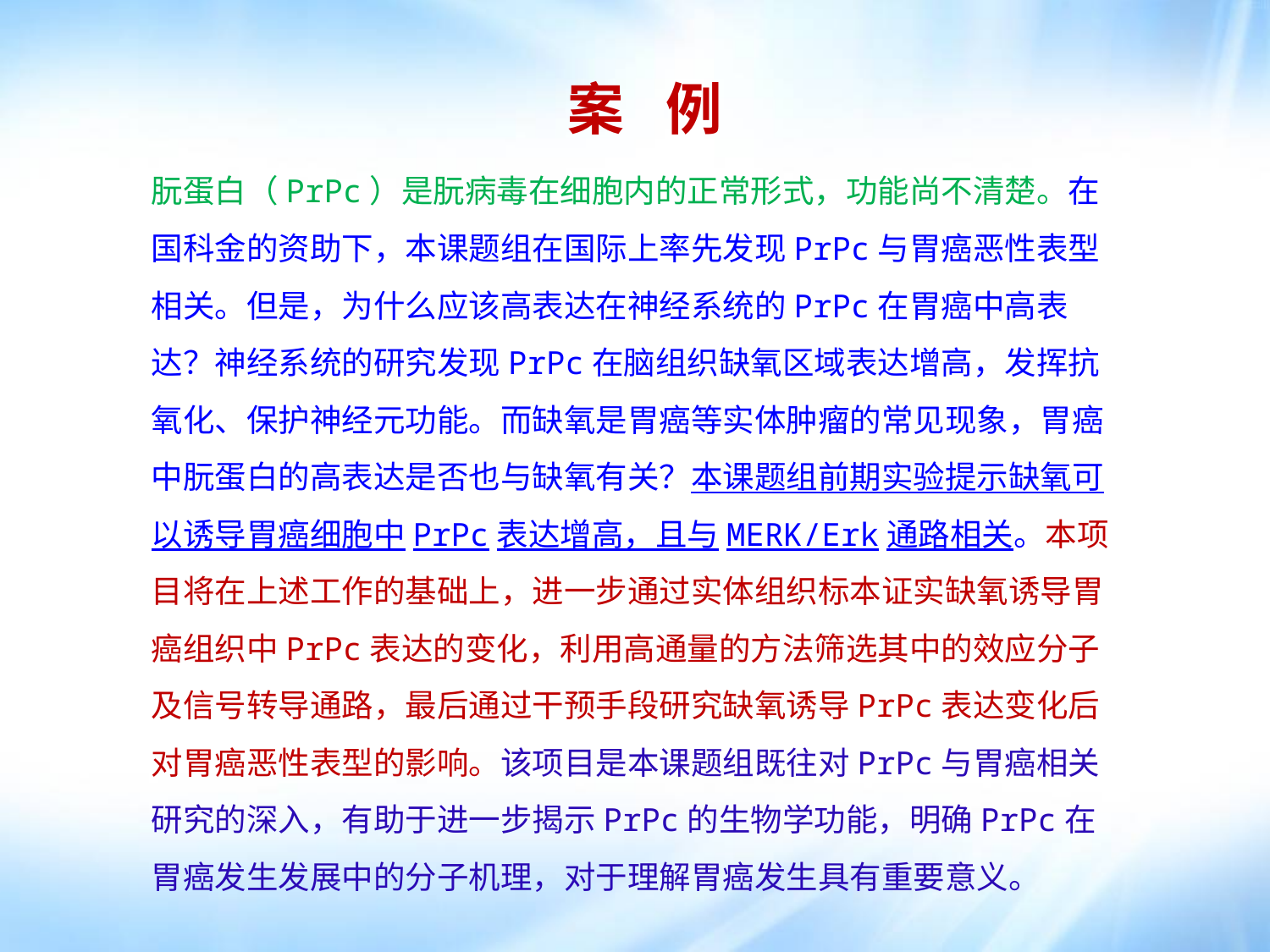

案   例
朊蛋白（PrPc）是朊病毒在细胞内的正常形式，功能尚不清楚。在国科金的资助下，本课题组在国际上率先发现PrPc与胃癌恶性表型相关。但是，为什么应该高表达在神经系统的PrPc在胃癌中高表达？神经系统的研究发现PrPc在脑组织缺氧区域表达增高，发挥抗氧化、保护神经元功能。而缺氧是胃癌等实体肿瘤的常见现象，胃癌中朊蛋白的高表达是否也与缺氧有关？本课题组前期实验提示缺氧可以诱导胃癌细胞中PrPc表达增高，且与MERK/Erk通路相关。本项目将在上述工作的基础上，进一步通过实体组织标本证实缺氧诱导胃癌组织中PrPc表达的变化，利用高通量的方法筛选其中的效应分子及信号转导通路，最后通过干预手段研究缺氧诱导PrPc表达变化后对胃癌恶性表型的影响。该项目是本课题组既往对PrPc与胃癌相关研究的深入，有助于进一步揭示PrPc的生物学功能，明确PrPc在胃癌发生发展中的分子机理，对于理解胃癌发生具有重要意义。